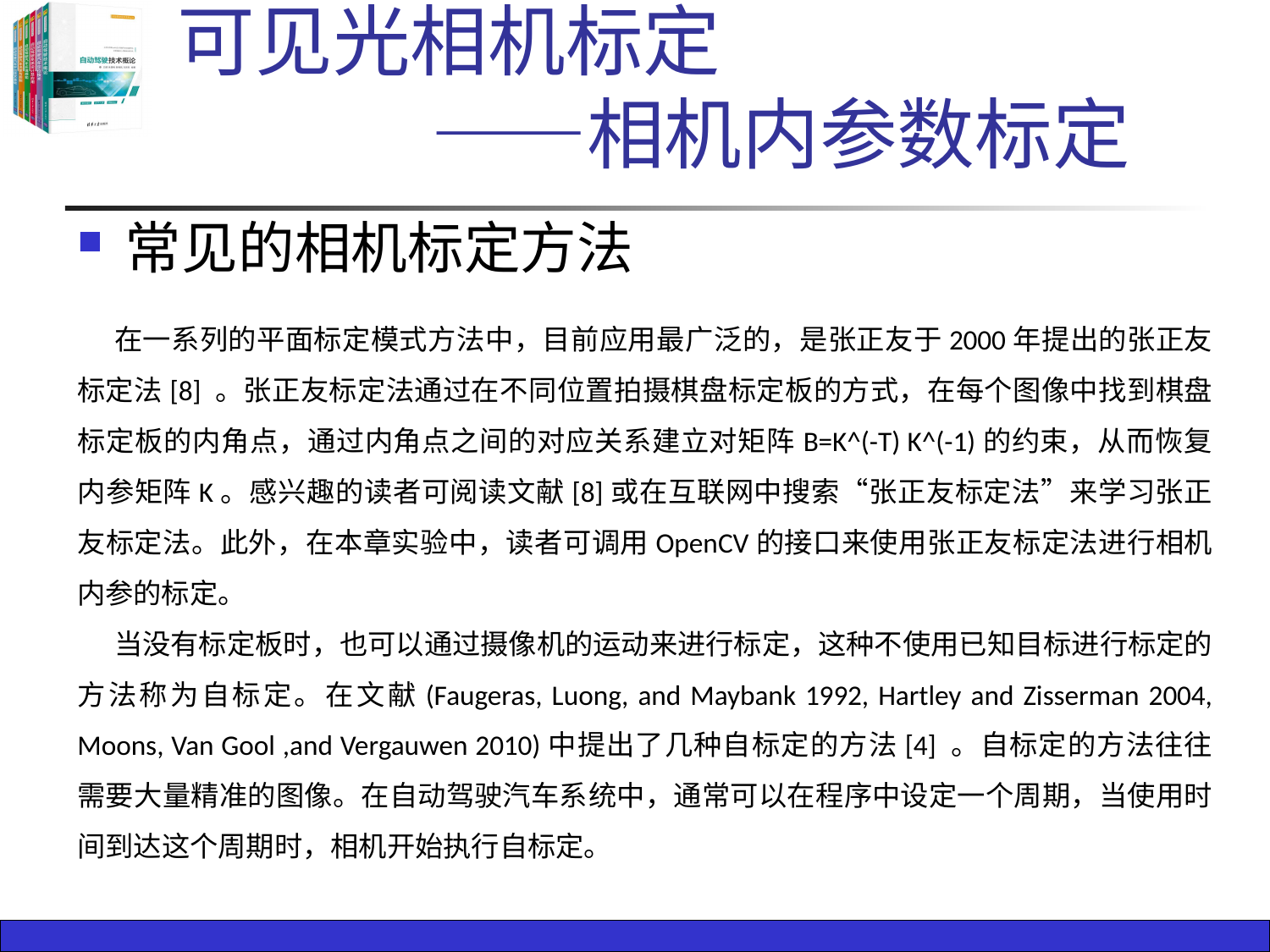

# 可见光相机标定 ——相机内参数标定
常见的相机标定方法
在一系列的平面标定模式方法中，目前应用最广泛的，是张正友于2000年提出的张正友标定法[8] 。张正友标定法通过在不同位置拍摄棋盘标定板的方式，在每个图像中找到棋盘标定板的内角点，通过内角点之间的对应关系建立对矩阵B=K^(-T) K^(-1)的约束，从而恢复内参矩阵K。感兴趣的读者可阅读文献[8]或在互联网中搜索“张正友标定法”来学习张正友标定法。此外，在本章实验中，读者可调用OpenCV的接口来使用张正友标定法进行相机内参的标定。
当没有标定板时，也可以通过摄像机的运动来进行标定，这种不使用已知目标进行标定的方法称为自标定。在文献(Faugeras, Luong, and Maybank 1992, Hartley and Zisserman 2004, Moons, Van Gool ,and Vergauwen 2010)中提出了几种自标定的方法[4] 。自标定的方法往往需要大量精准的图像。在自动驾驶汽车系统中，通常可以在程序中设定一个周期，当使用时间到达这个周期时，相机开始执行自标定。